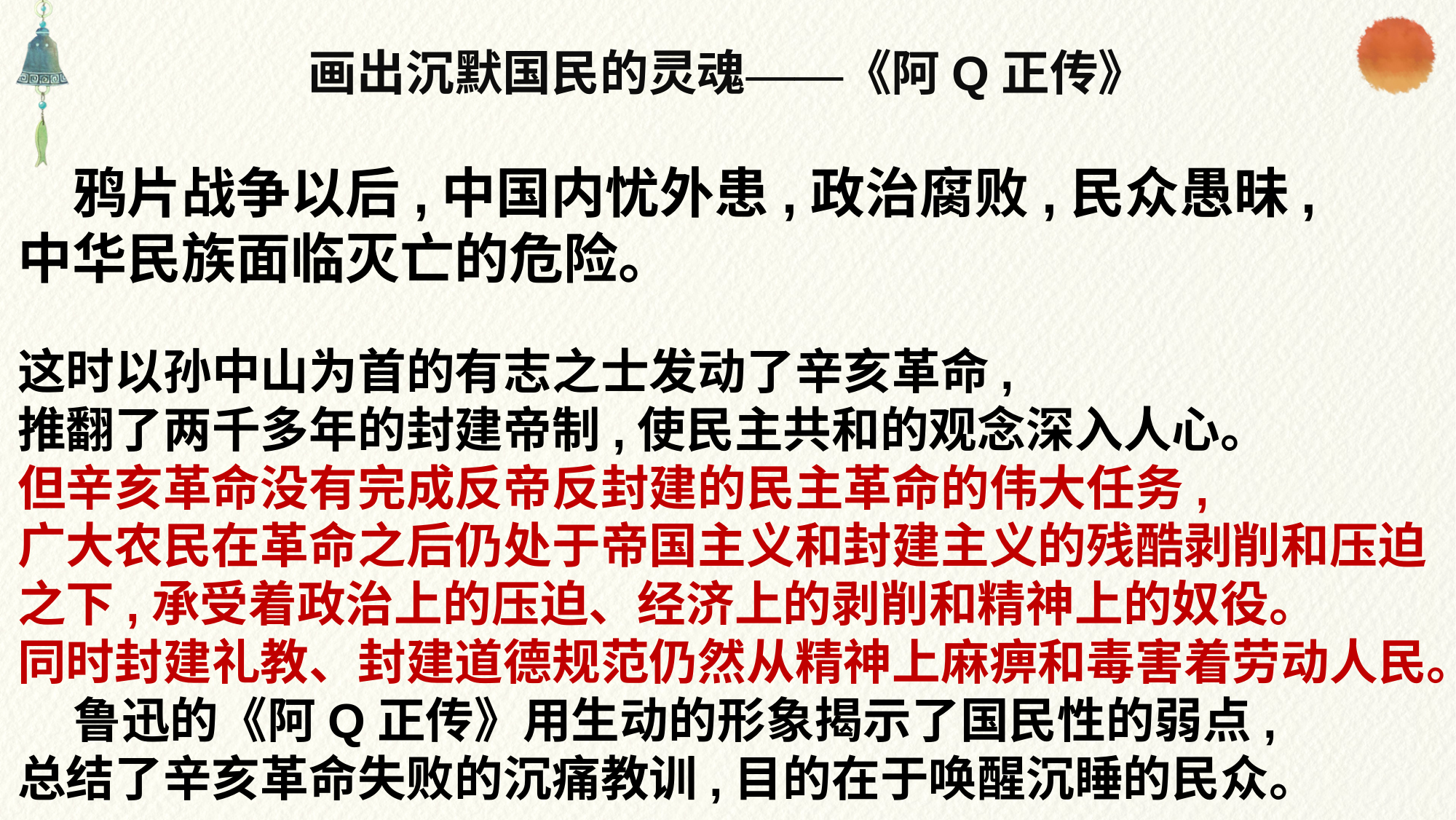

画出沉默国民的灵魂——《阿Q正传》

    鸦片战争以后,中国内忧外患,政治腐败,民众愚昧,
中华民族面临灭亡的危险。

这时以孙中山为首的有志之士发动了辛亥革命,
推翻了两千多年的封建帝制,使民主共和的观念深入人心。
但辛亥革命没有完成反帝反封建的民主革命的伟大任务,
广大农民在革命之后仍处于帝国主义和封建主义的残酷剥削和压迫之下,承受着政治上的压迫、经济上的剥削和精神上的奴役。
同时封建礼教、封建道德规范仍然从精神上麻痹和毒害着劳动人民。
    鲁迅的《阿Q正传》用生动的形象揭示了国民性的弱点,
总结了辛亥革命失败的沉痛教训,目的在于唤醒沉睡的民众。